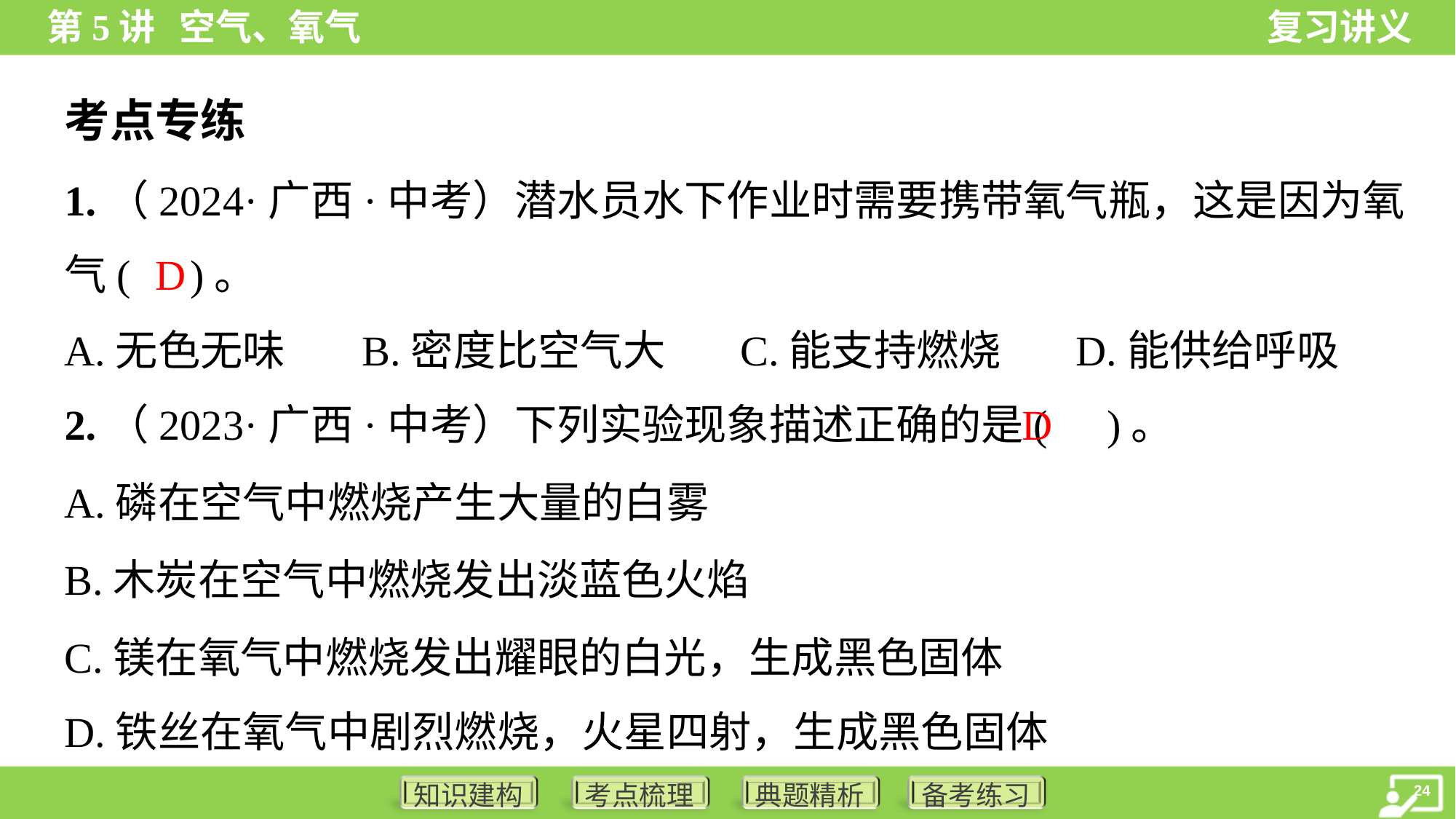

考点专练
1.（2024·广西·中考）潜水员水下作业时需要携带氧气瓶，这是因为氧
气(     )。
D
A.无色无味	B.密度比空气大	C.能支持燃烧	D.能供给呼吸
D
2.（2023·广西·中考）下列实验现象描述正确的是(     )。
A.磷在空气中燃烧产生大量的白雾
B.木炭在空气中燃烧发出淡蓝色火焰
C.镁在氧气中燃烧发出耀眼的白光，生成黑色固体
D.铁丝在氧气中剧烈燃烧，火星四射，生成黑色固体